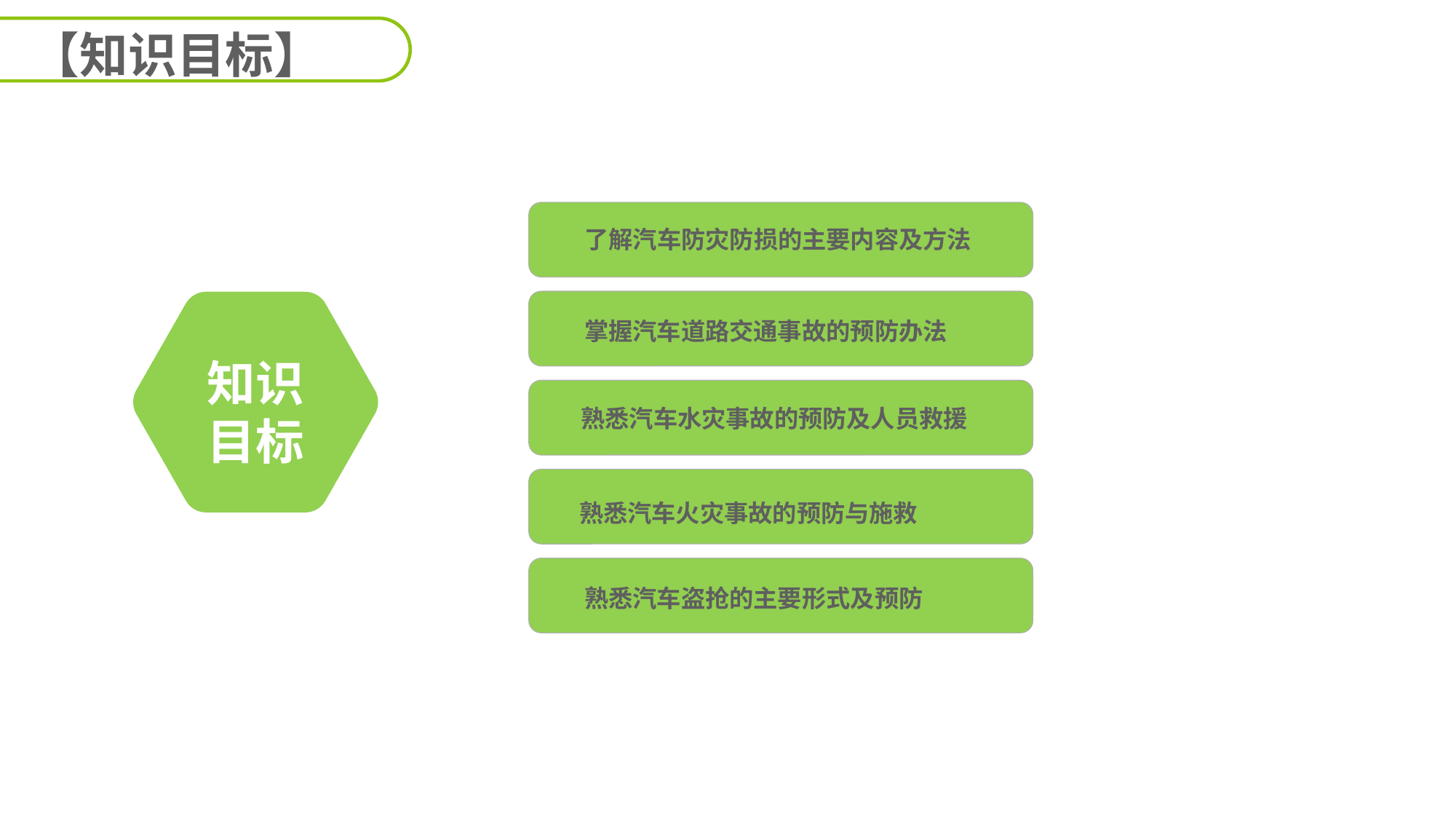

【知识目标】

了解汽车防灾防损的主要内容及方法

掌握汽车道路交通事故的预防办法
知识
目标

熟悉汽车水灾事故的预防及人员救援

熟悉汽车火灾事故的预防与施救

熟悉汽车盗抢的主要形式及预防
延迟符